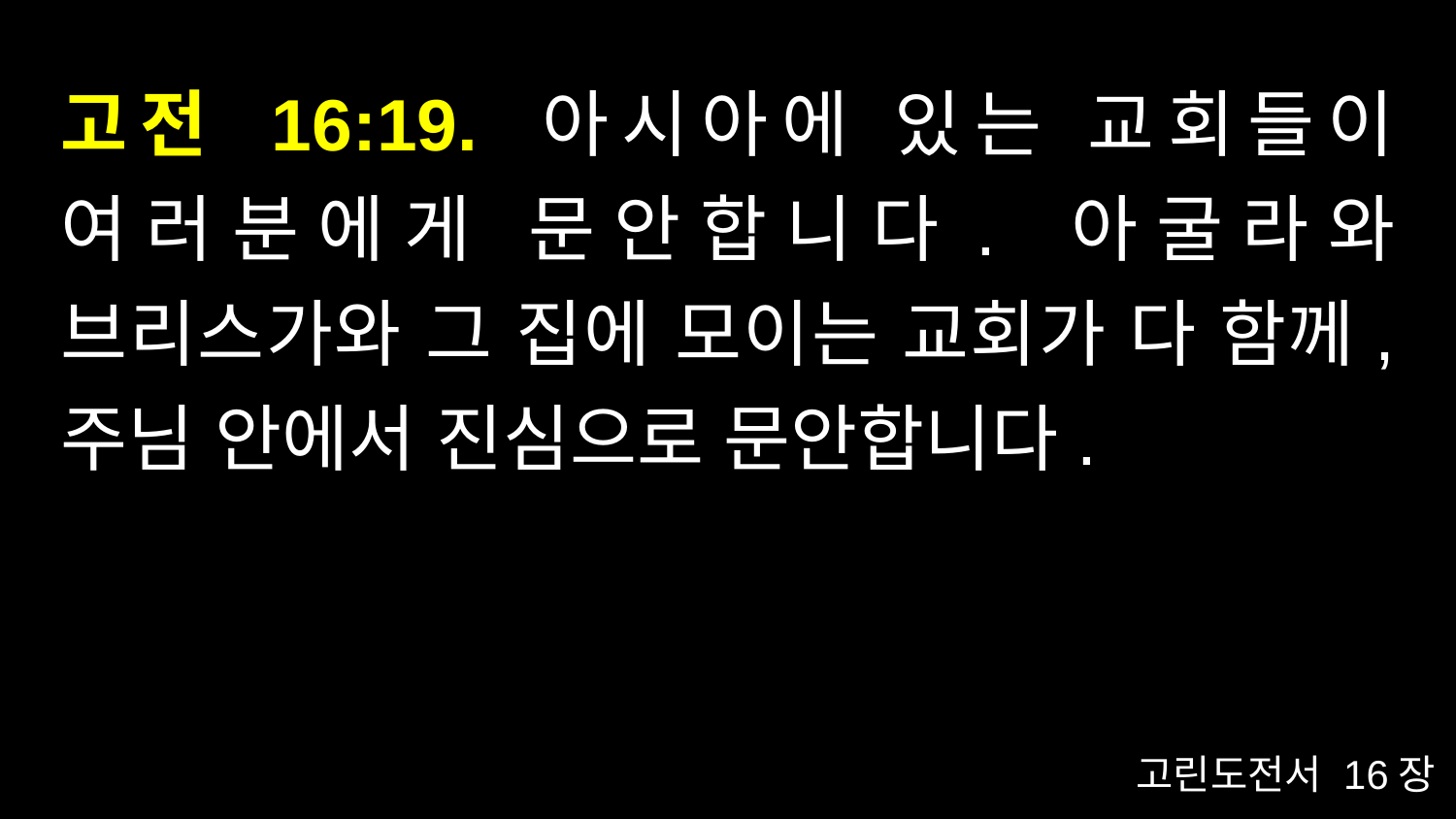

# 고전 16:19. 아시아에 있는 교회들이 여러분에게 문안합니다. 아굴라와 브리스가와 그 집에 모이는 교회가 다 함께, 주님 안에서 진심으로 문안합니다.
고린도전서 16장